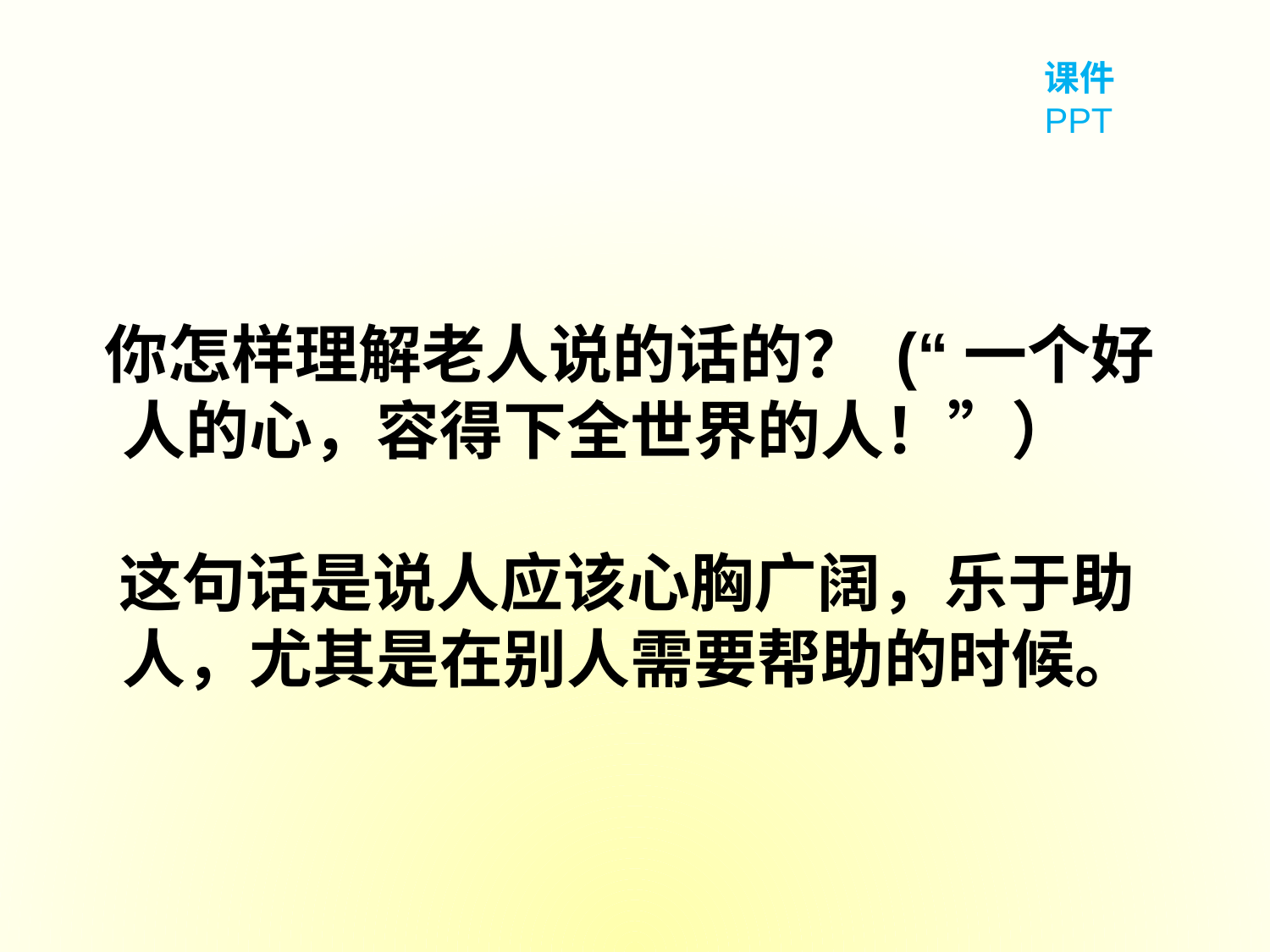

课件PPT

 你怎样理解老人说的话的？ (“一个好人的心，容得下全世界的人！”）

  这句话是说人应该心胸广阔，乐于助人，尤其是在别人需要帮助的时候。